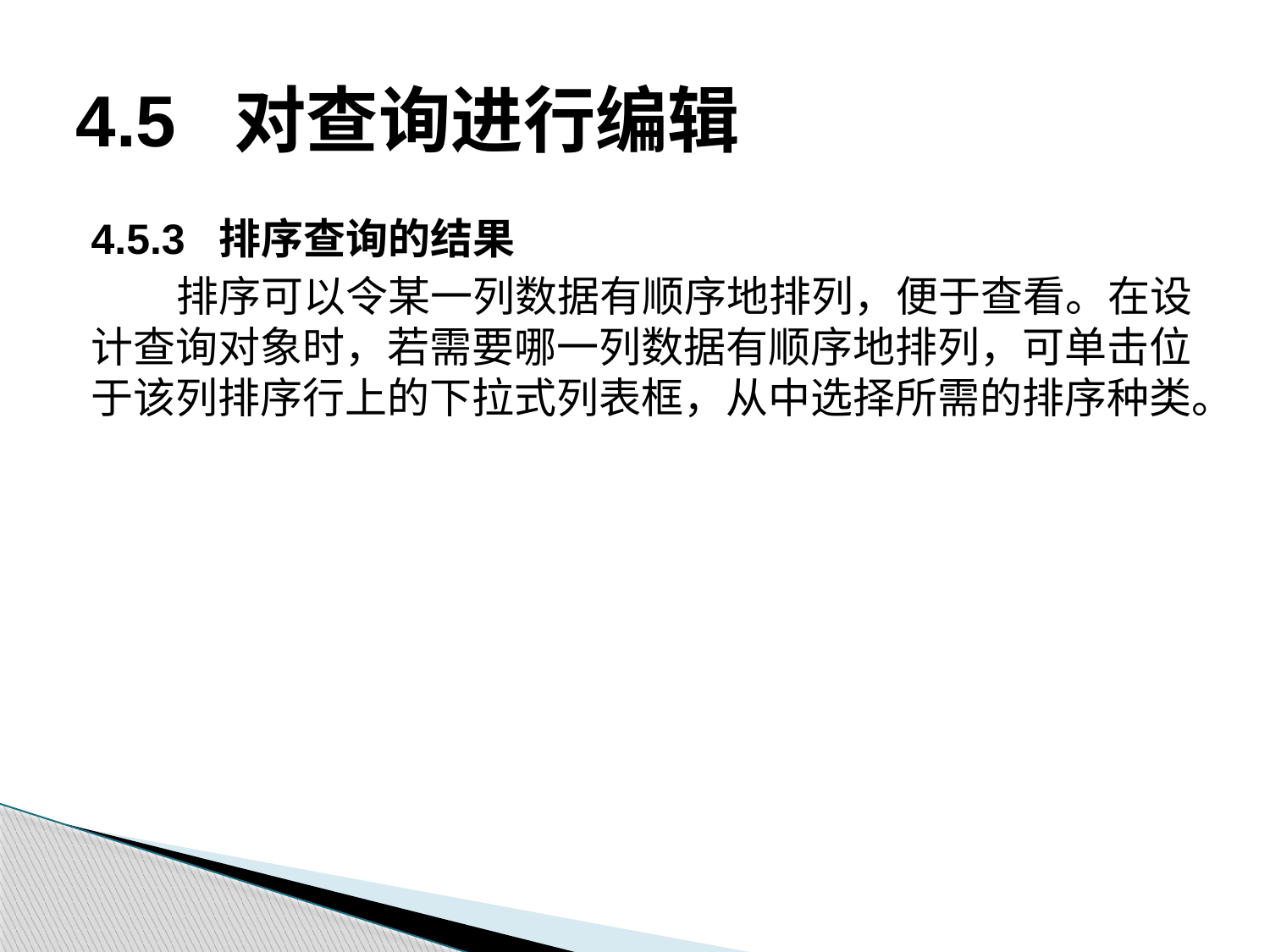

# 4.5  对查询进行编辑
4.5.3  排序查询的结果
排序可以令某一列数据有顺序地排列，便于查看。在设计查询对象时，若需要哪一列数据有顺序地排列，可单击位于该列排序行上的下拉式列表框，从中选择所需的排序种类。